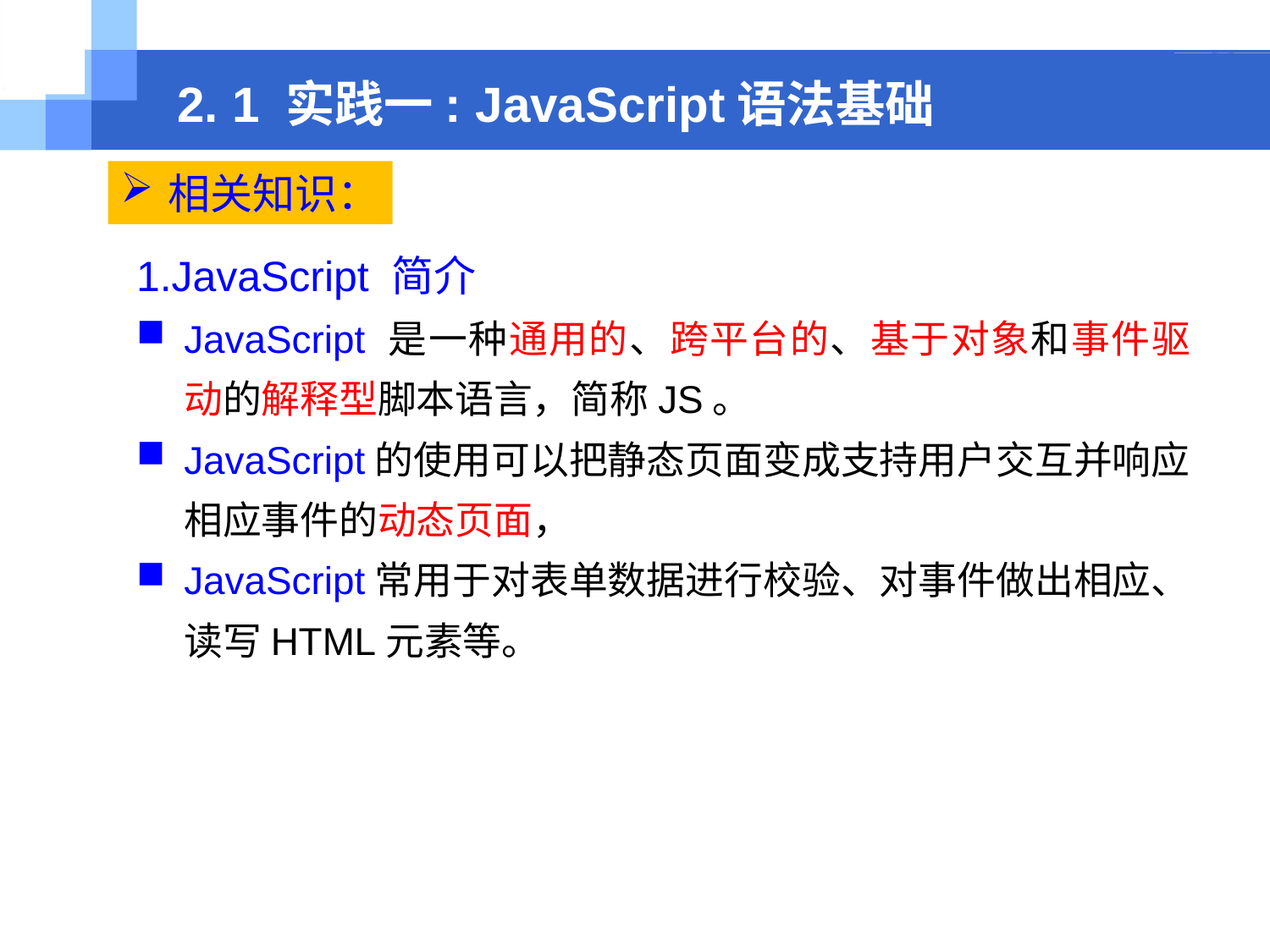

2. 1 实践一: JavaScript语法基础
相关知识：
1.JavaScript 简介
JavaScript 是一种通用的、跨平台的、基于对象和事件驱动的解释型脚本语言，简称JS。
JavaScript的使用可以把静态页面变成支持用户交互并响应相应事件的动态页面，
JavaScript常用于对表单数据进行校验、对事件做出相应、读写HTML元素等。